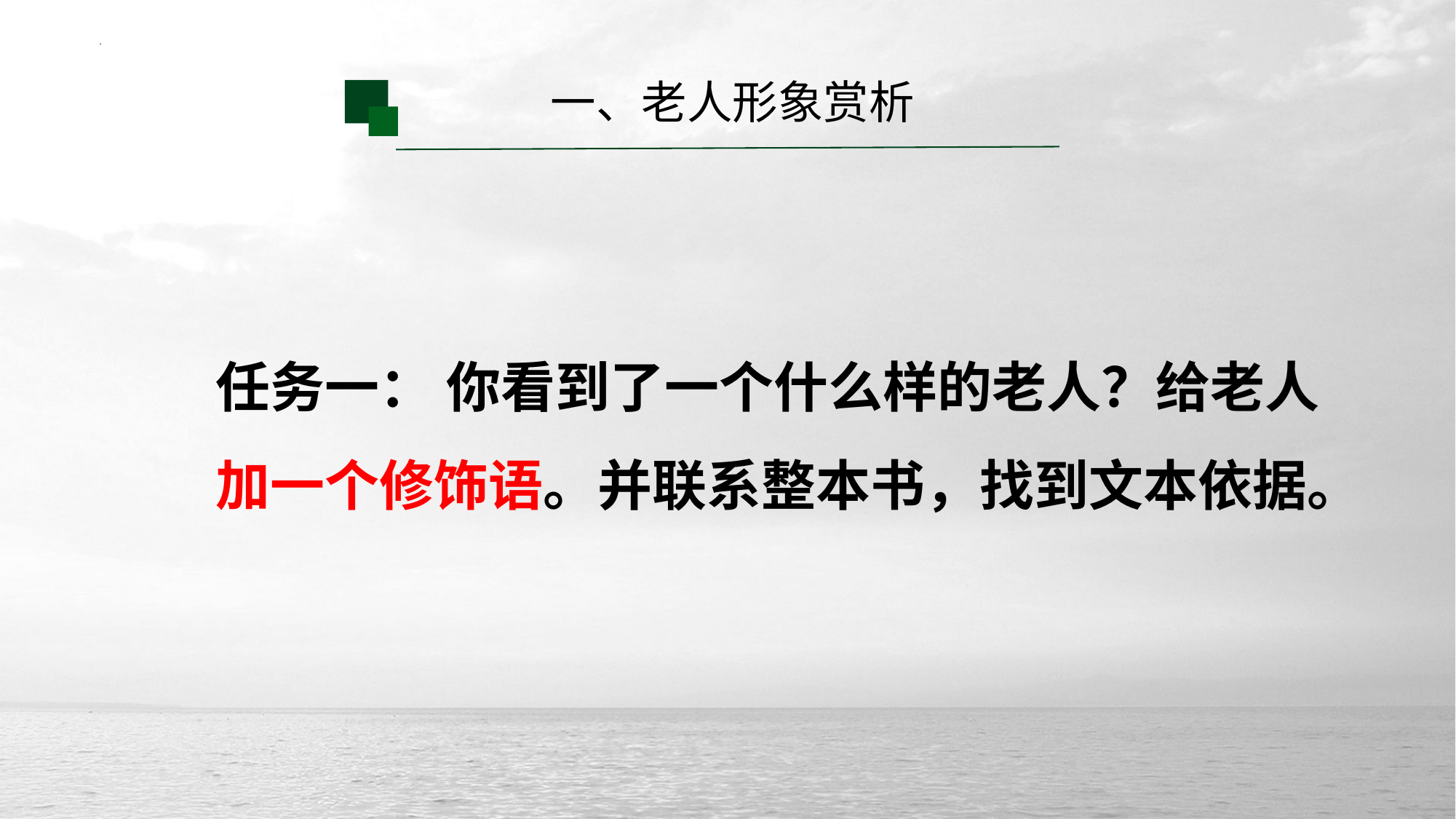

一、老人形象赏析

任务一： 你看到了一个什么样的老人？给老人加一个修饰语。并联系整本书，找到文本依据。